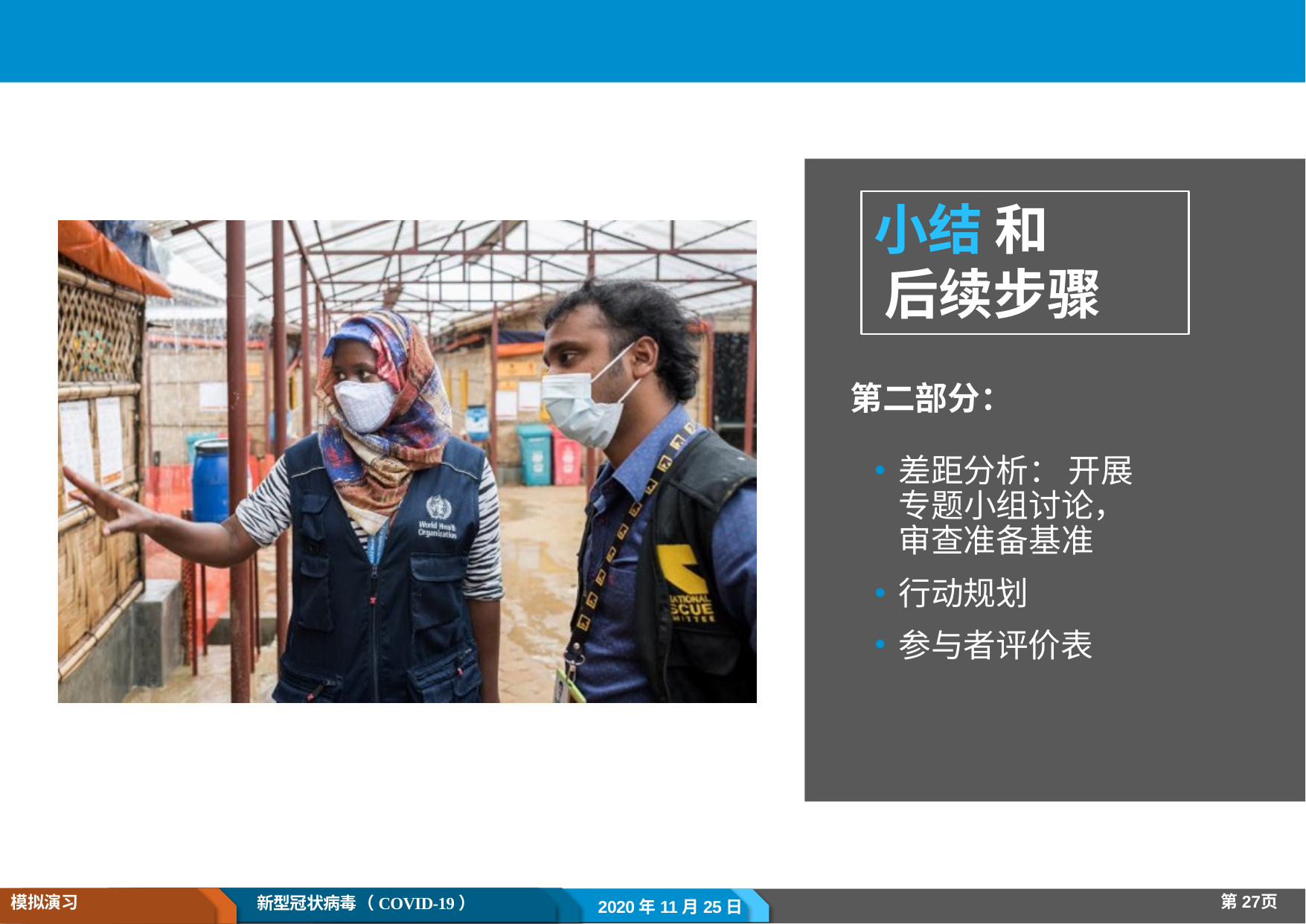

# 小结 和 后续步骤

第二部分：

差距分析： 开展专题小组讨论，审查准备基准
行动规划
参与者评价表

第27页
模拟演习
新型冠状病毒（COVID-19）
2020年11月25日